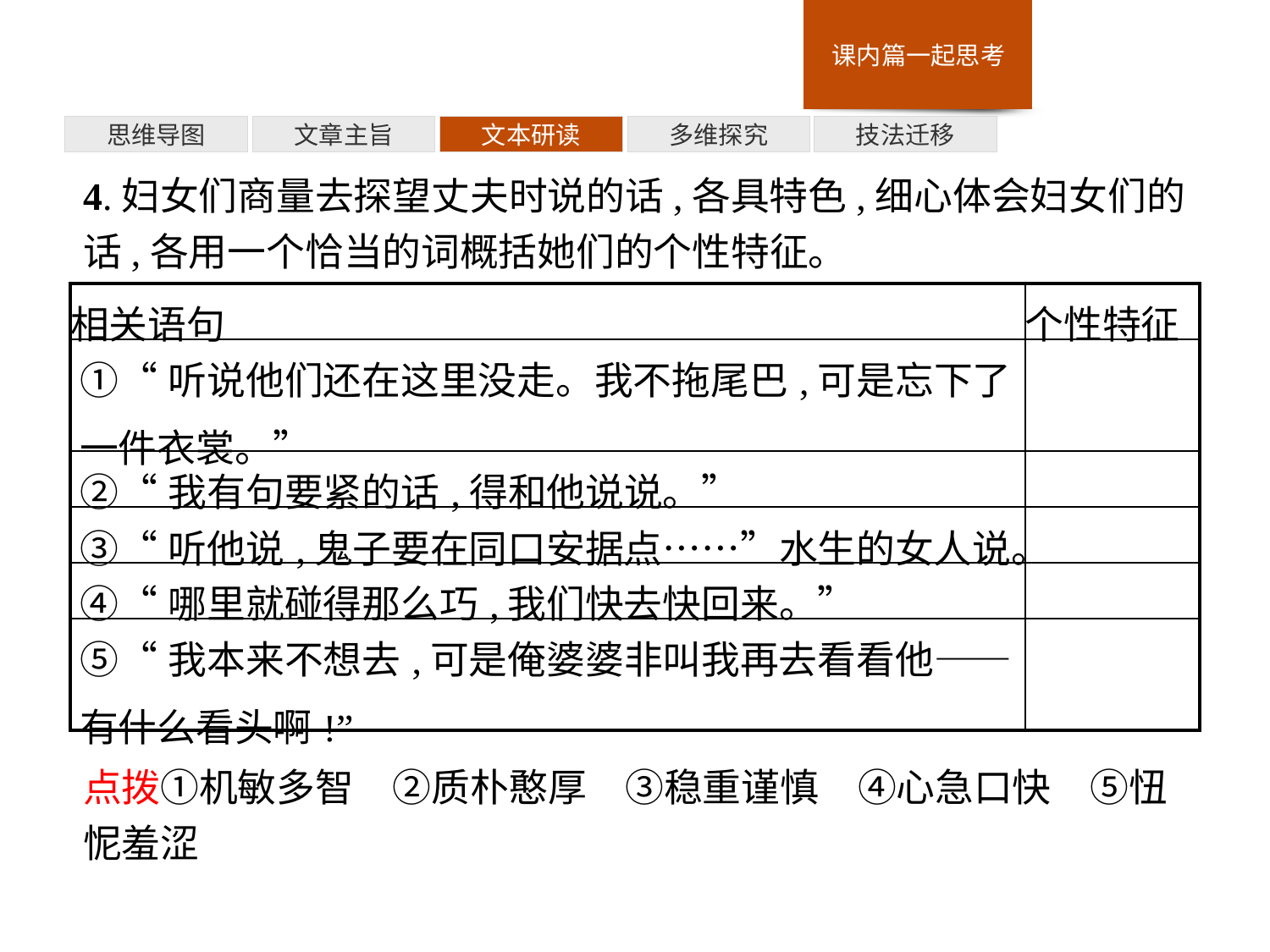

多维探究
思维导图
文章主旨
文本研读
技法迁移
4.妇女们商量去探望丈夫时说的话,各具特色,细心体会妇女们的话,各用一个恰当的词概括她们的个性特征。
| 相关语句 | 个性特征 |
| --- | --- |
| ①“听说他们还在这里没走。我不拖尾巴,可是忘下了一件衣裳。” |  |
| ②“我有句要紧的话,得和他说说。” |  |
| ③“听他说,鬼子要在同口安据点……”水生的女人说。 |  |
| ④“哪里就碰得那么巧,我们快去快回来。” |  |
| ⑤“我本来不想去,可是俺婆婆非叫我再去看看他——有什么看头啊!” |  |
点拨①机敏多智　②质朴憨厚　③稳重谨慎　④心急口快　⑤忸怩羞涩